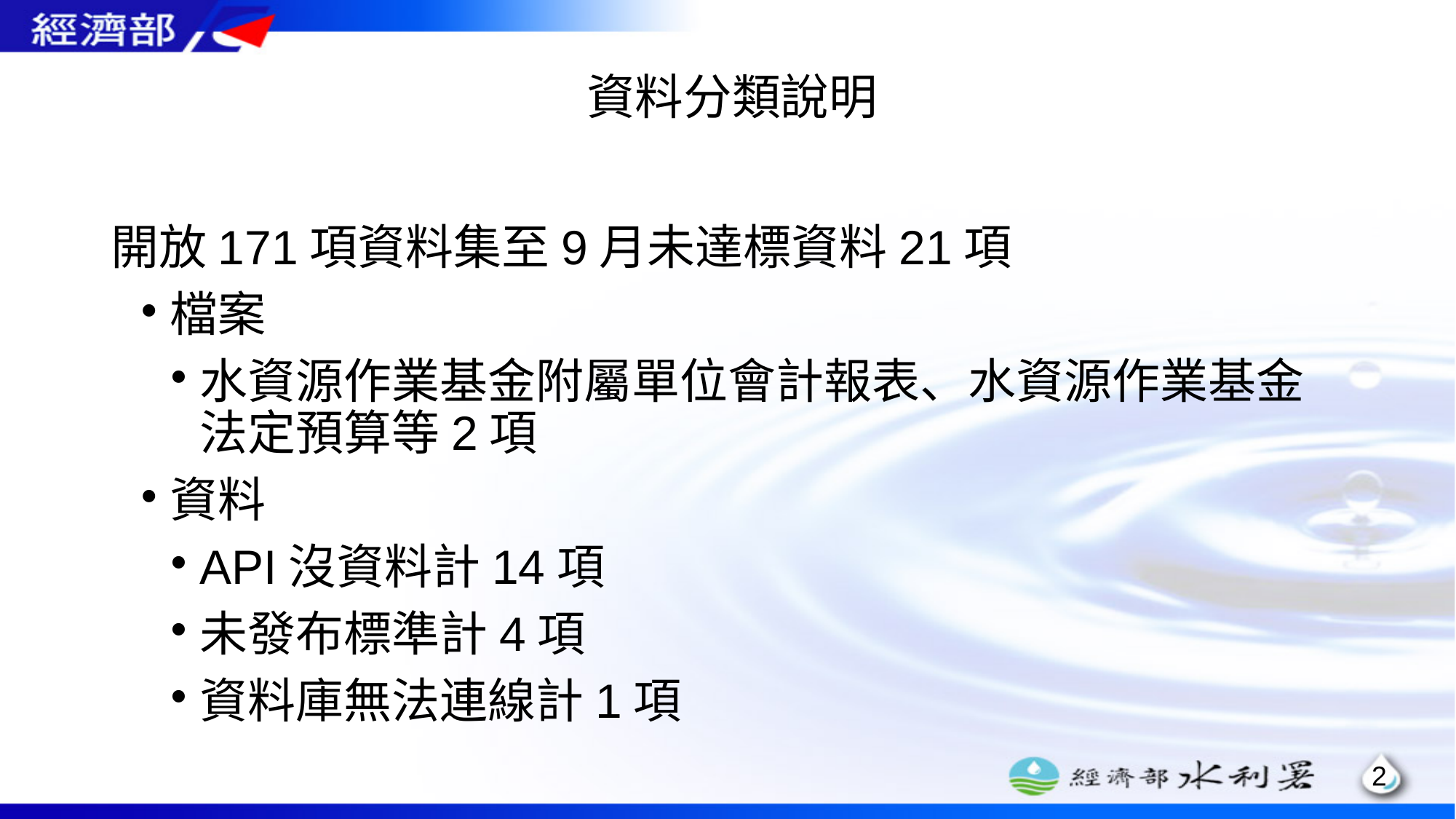

資料分類說明
開放171項資料集至9月未達標資料21項
檔案
水資源作業基金附屬單位會計報表、水資源作業基金法定預算等2項
資料
API沒資料計14項
未發布標準計4項
資料庫無法連線計1項

2